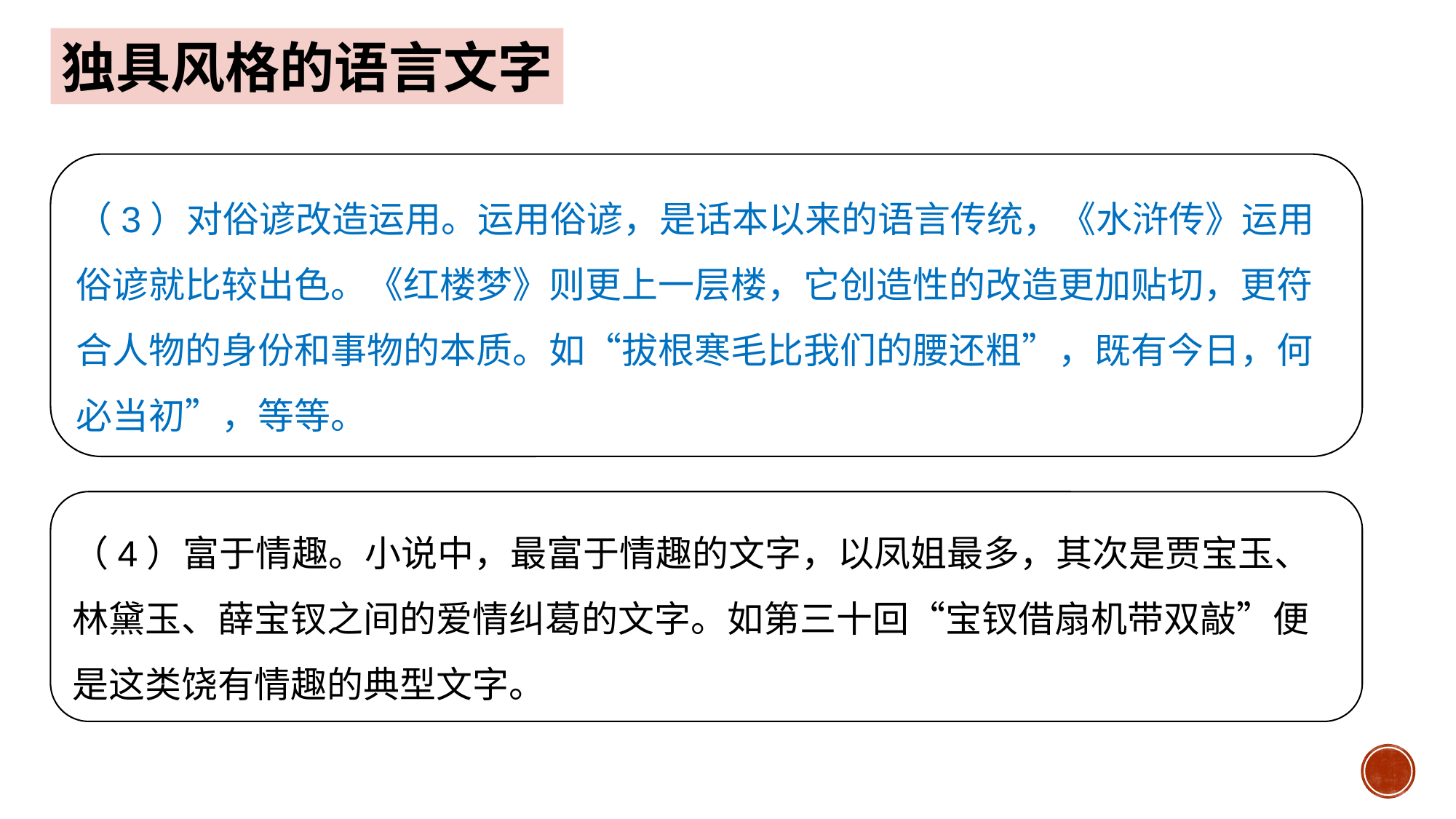

独具风格的语言文字
（3）对俗谚改造运用。运用俗谚，是话本以来的语言传统，《水浒传》运用俗谚就比较出色。《红楼梦》则更上一层楼，它创造性的改造更加贴切，更符合人物的身份和事物的本质。如“拔根寒毛比我们的腰还粗”，既有今日，何必当初”，等等。
（4）富于情趣。小说中，最富于情趣的文字，以凤姐最多，其次是贾宝玉、林黛玉、薛宝钗之间的爱情纠葛的文字。如第三十回“宝钗借扇机带双敲”便是这类饶有情趣的典型文字。